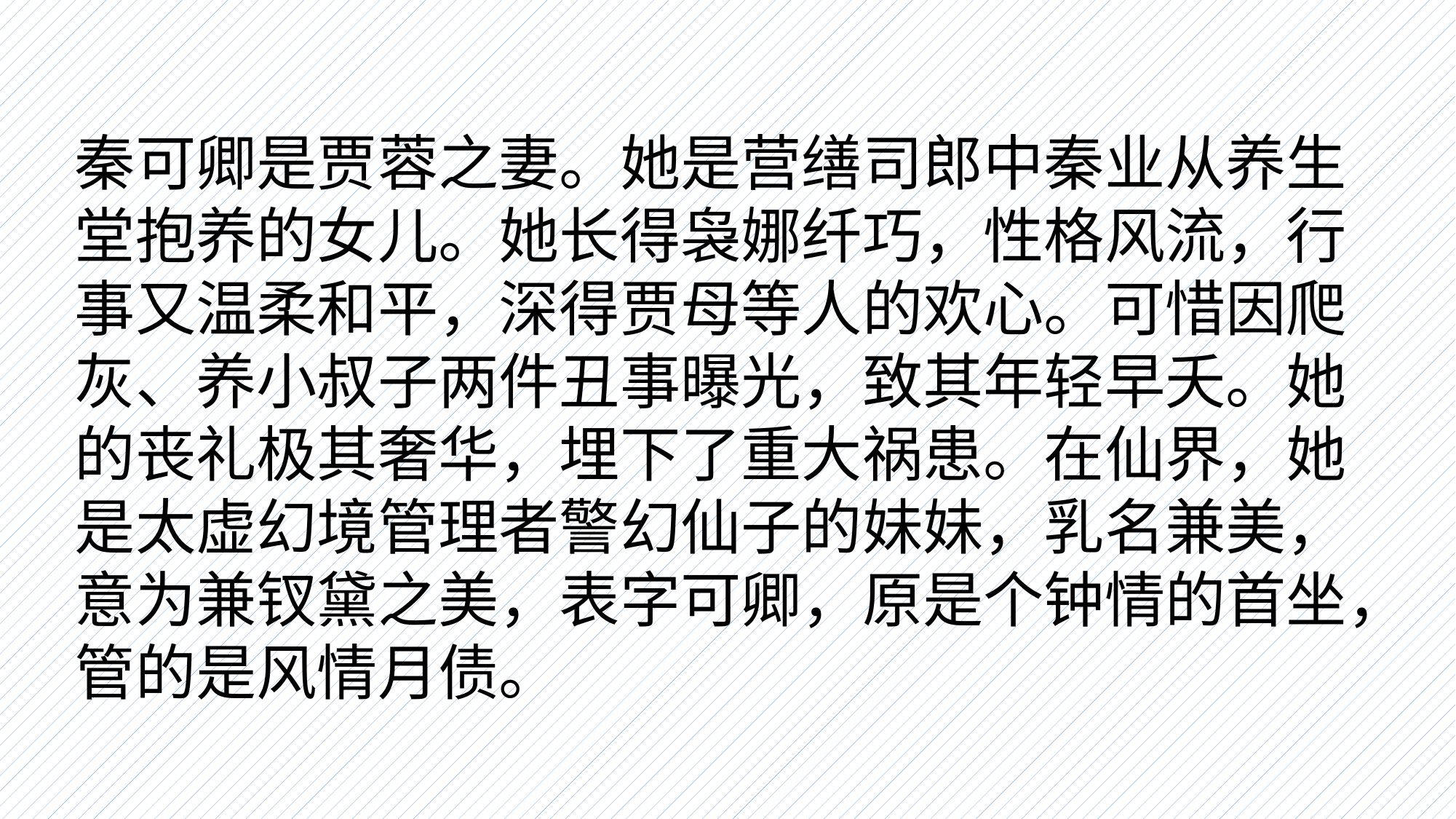

秦可卿是贾蓉之妻。她是营缮司郎中秦业从养生堂抱养的女儿。她长得袅娜纤巧，性格风流，行事又温柔和平，深得贾母等人的欢心。可惜因爬灰、养小叔子两件丑事曝光，致其年轻早夭。她的丧礼极其奢华，埋下了重大祸患。在仙界，她是太虚幻境管理者警幻仙子的妹妹，乳名兼美，意为兼钗黛之美，表字可卿，原是个钟情的首坐，管的是风情月债。